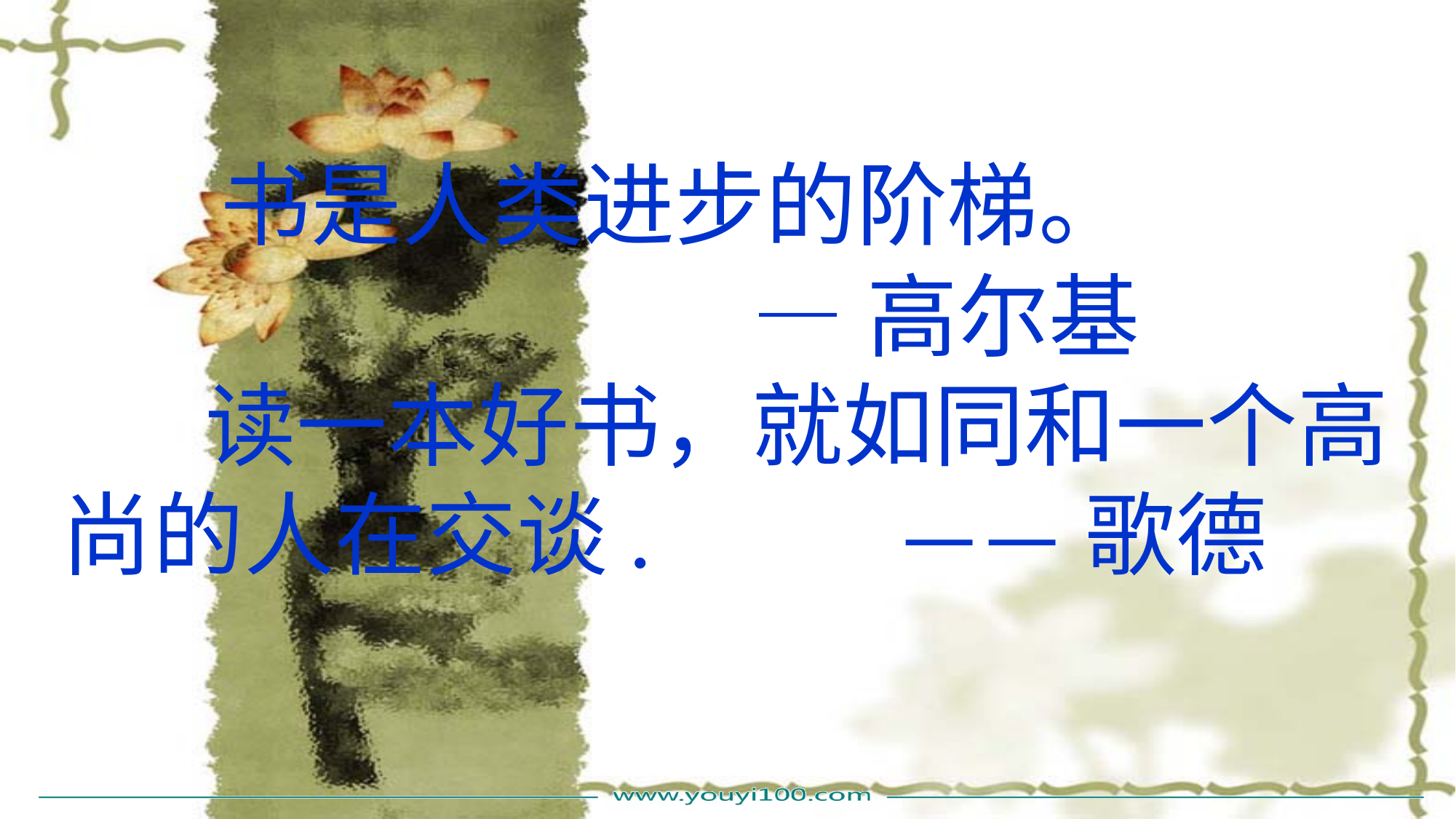

书是人类进步的阶梯。
                                  —高尔基
      读一本好书，就如同和一个高尚的人在交谈.            ——歌德